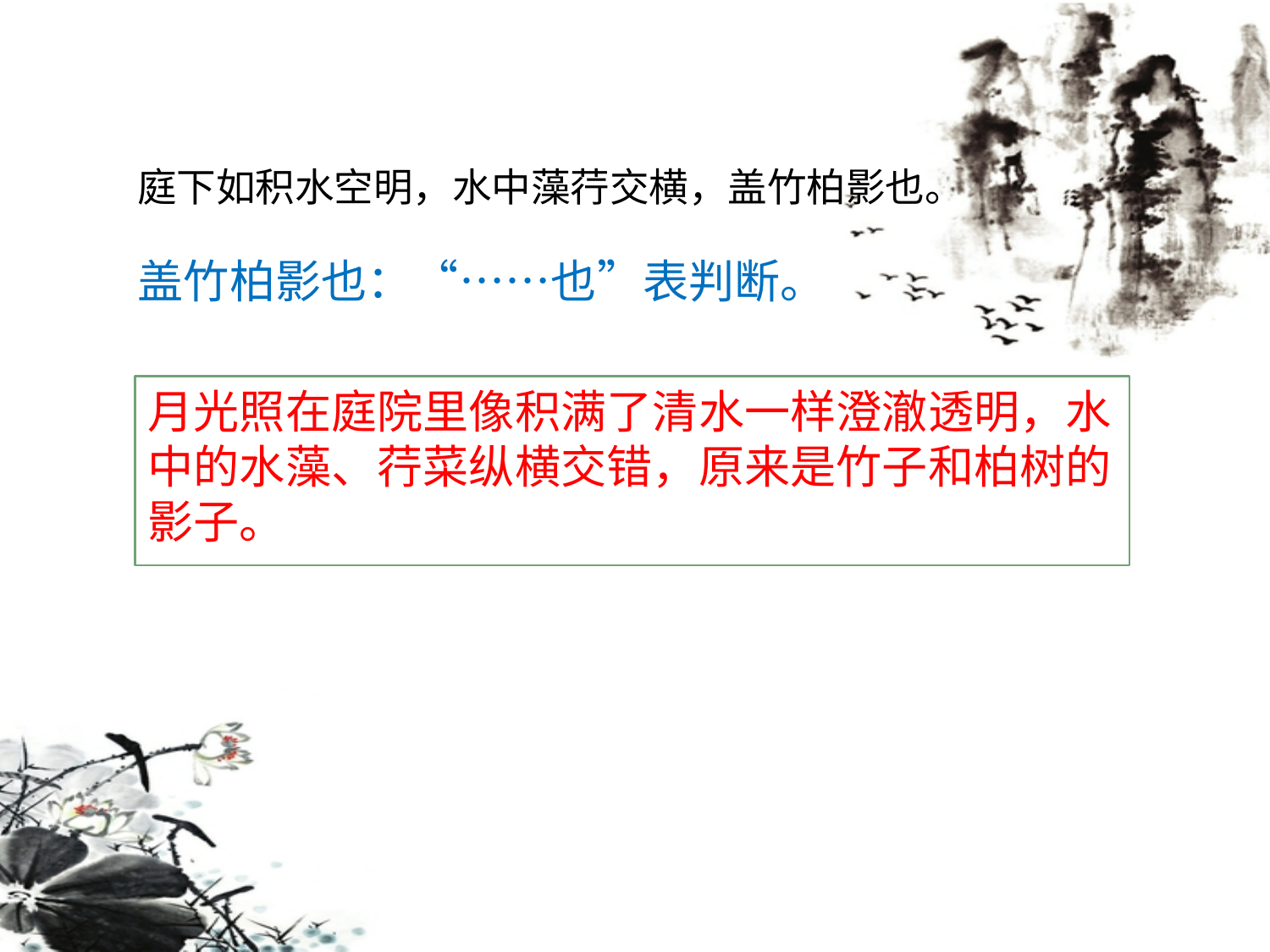

庭下如积水空明，水中藻荇交横，盖竹柏影也。

盖竹柏影也：“……也”表判断。

月光照在庭院里像积满了清水一样澄澈透明，水中的水藻、荇菜纵横交错，原来是竹子和柏树的影子。